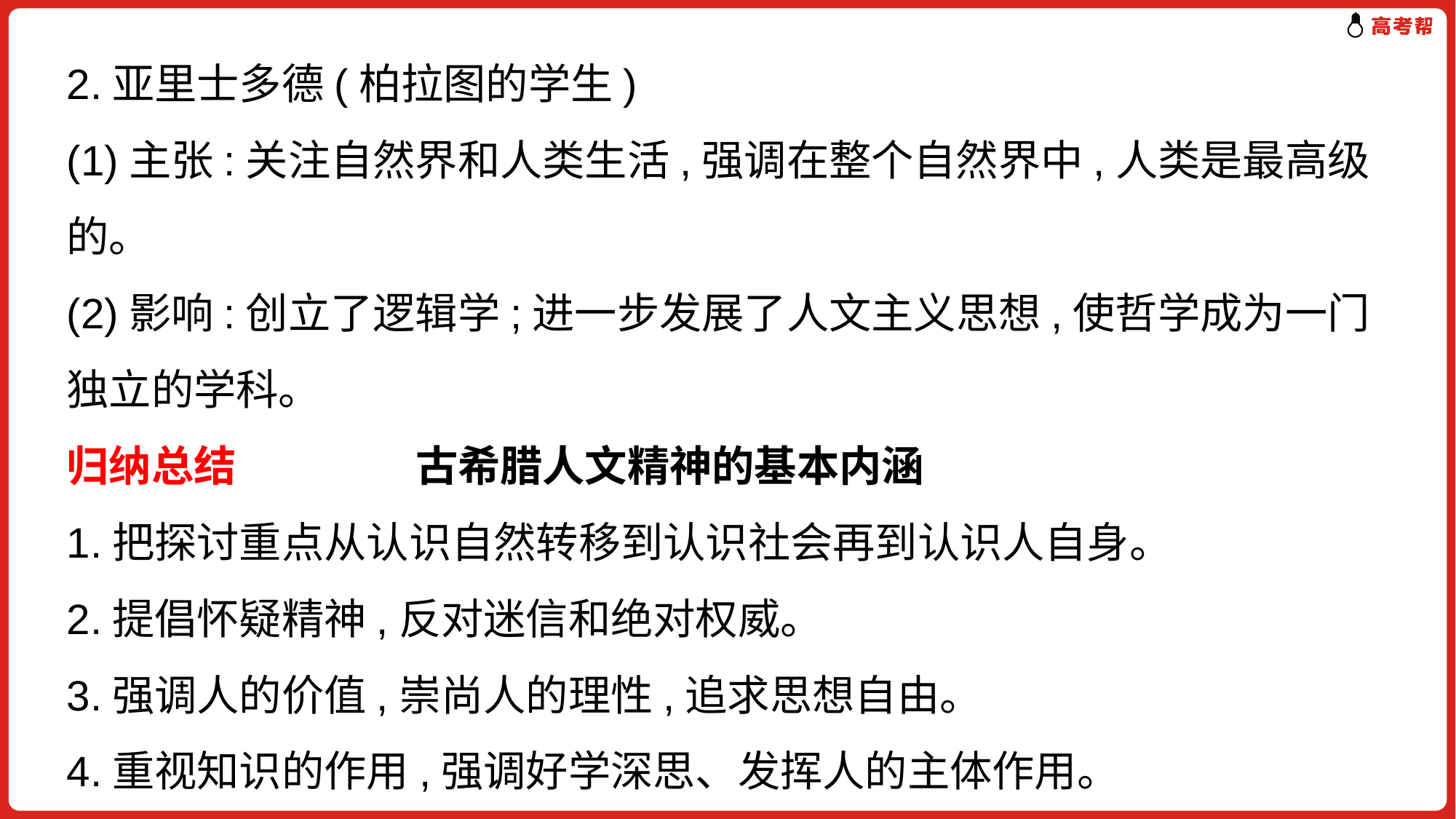

2.亚里士多德(柏拉图的学生)
(1)主张:关注自然界和人类生活,强调在整个自然界中,人类是最高级的。
(2)影响:创立了逻辑学;进一步发展了人文主义思想,使哲学成为一门独立的学科。
归纳总结　　          古希腊人文精神的基本内涵
1.把探讨重点从认识自然转移到认识社会再到认识人自身。
2.提倡怀疑精神,反对迷信和绝对权威。
3.强调人的价值,崇尚人的理性,追求思想自由。
4.重视知识的作用,强调好学深思、发挥人的主体作用。